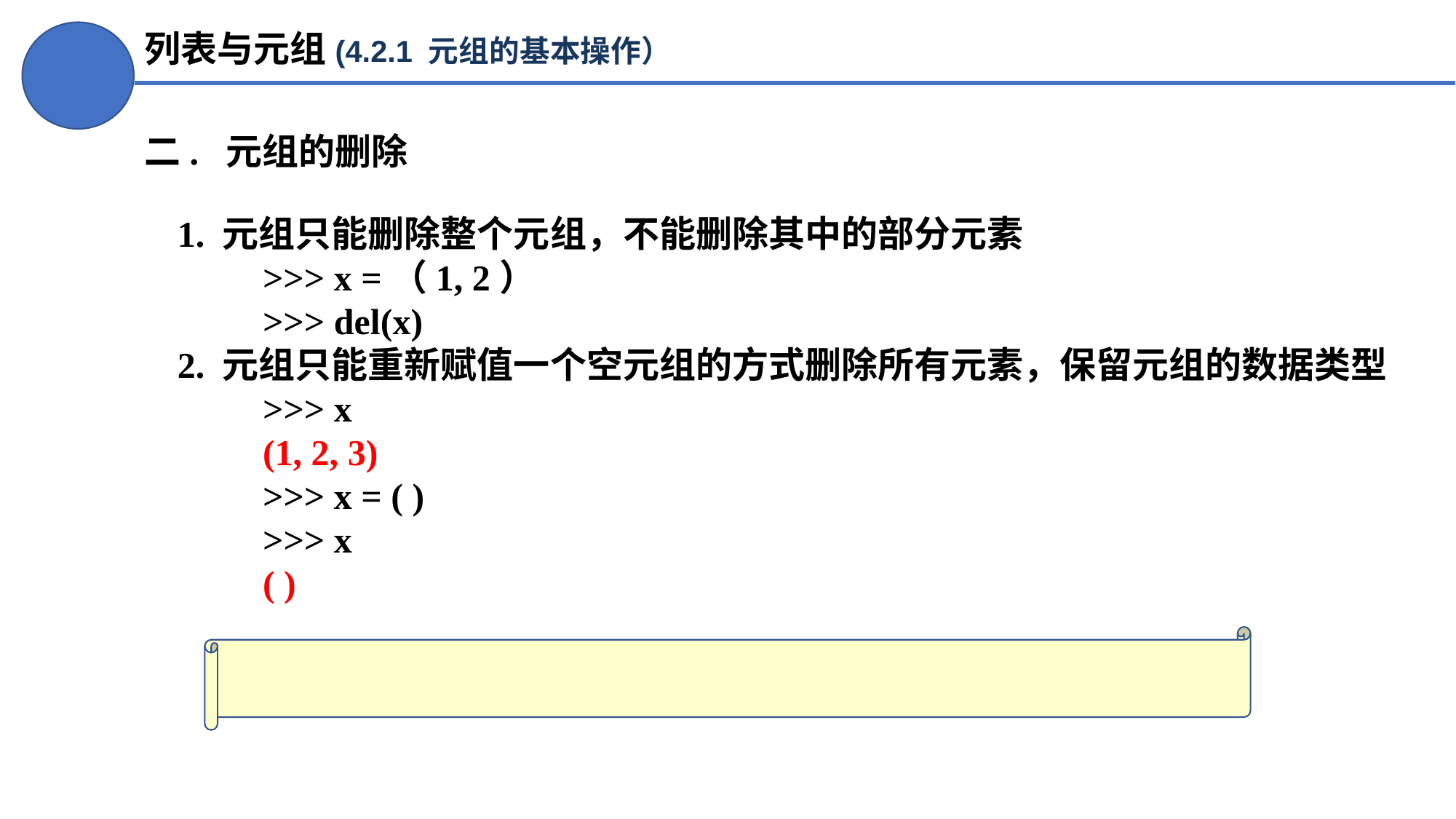

列表与元组(4.2.1 元组的基本操作）

二.  元组的删除
1. 元组只能删除整个元组，不能删除其中的部分元素
>>> x =（1, 2）
>>> del(x)
2. 元组只能重新赋值一个空元组的方式删除所有元素，保留元组的数据类型
>>> x
(1, 2, 3)
>>> x = ( )
>>> x
( )